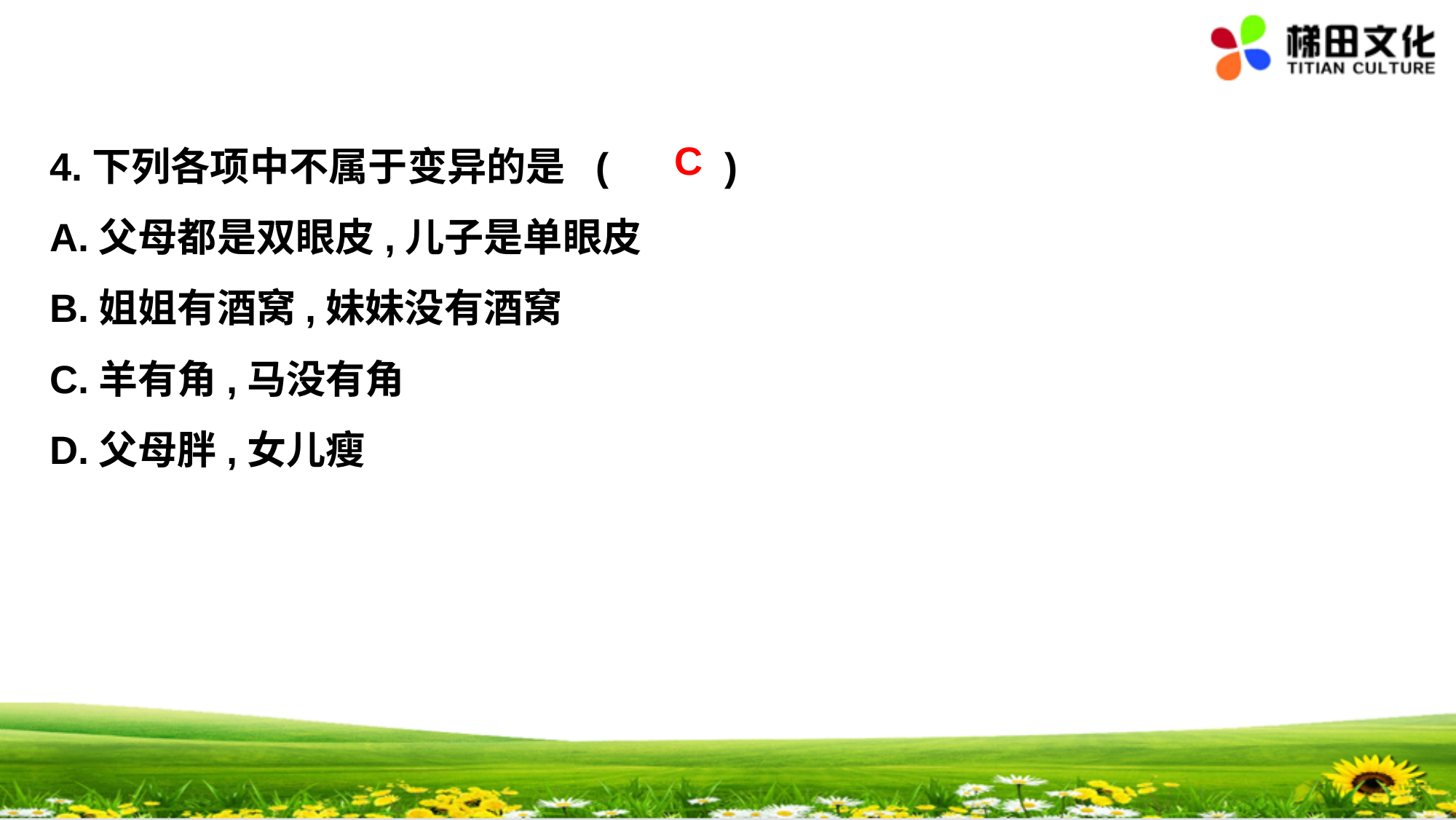

C
4.下列各项中不属于变异的是	(　  　)
A.父母都是双眼皮,儿子是单眼皮
B.姐姐有酒窝,妹妹没有酒窝
C.羊有角,马没有角
D.父母胖,女儿瘦